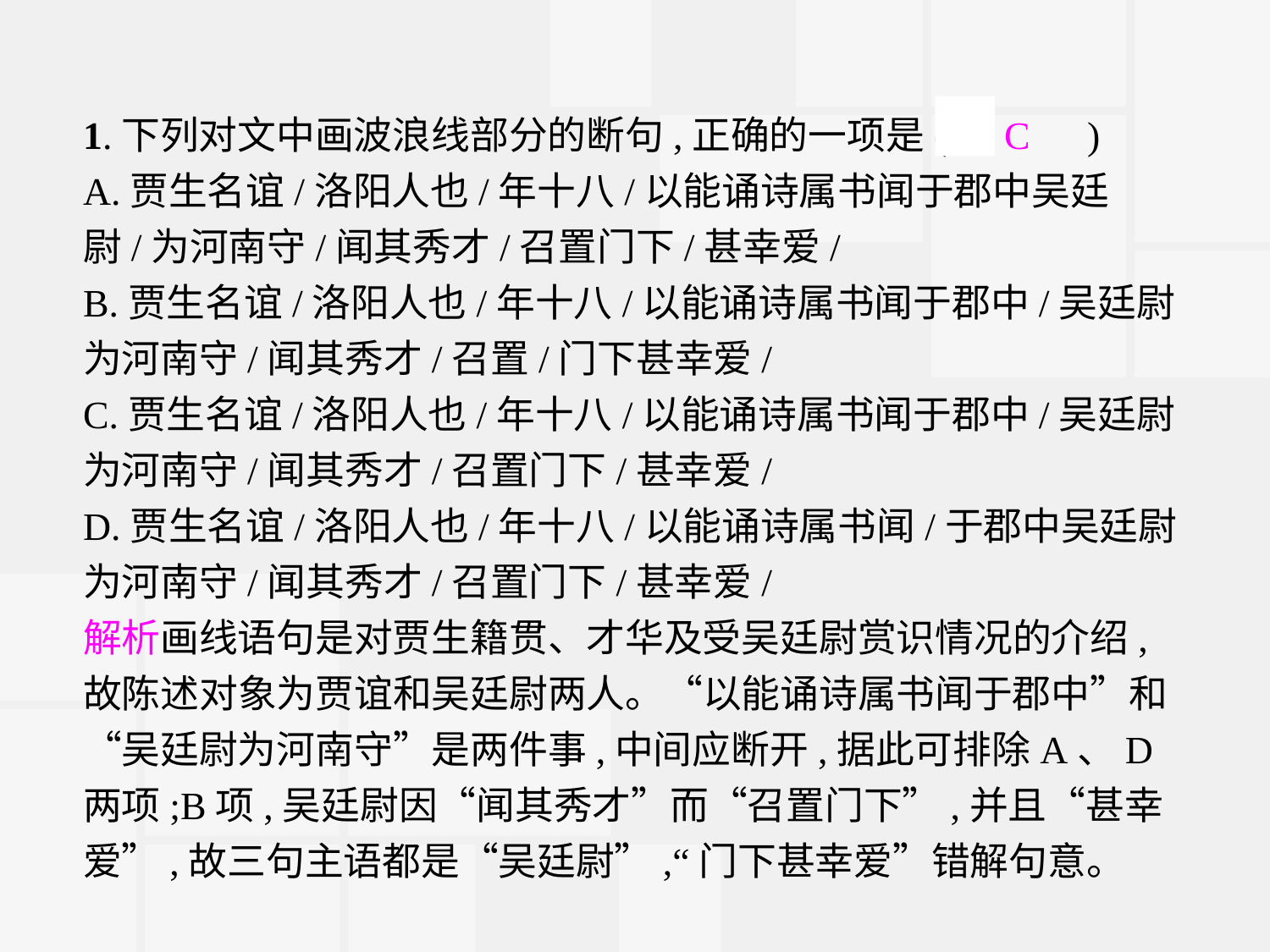

1.下列对文中画波浪线部分的断句,正确的一项是(　C　)
A.贾生名谊/洛阳人也/年十八/以能诵诗属书闻于郡中吴廷尉/为河南守/闻其秀才/召置门下/甚幸爱/
B.贾生名谊/洛阳人也/年十八/以能诵诗属书闻于郡中/吴廷尉为河南守/闻其秀才/召置/门下甚幸爱/
C.贾生名谊/洛阳人也/年十八/以能诵诗属书闻于郡中/吴廷尉为河南守/闻其秀才/召置门下/甚幸爱/
D.贾生名谊/洛阳人也/年十八/以能诵诗属书闻/于郡中吴廷尉为河南守/闻其秀才/召置门下/甚幸爱/
解析画线语句是对贾生籍贯、才华及受吴廷尉赏识情况的介绍,故陈述对象为贾谊和吴廷尉两人。“以能诵诗属书闻于郡中”和“吴廷尉为河南守”是两件事,中间应断开,据此可排除A、D两项;B项,吴廷尉因“闻其秀才”而“召置门下”,并且“甚幸爱”,故三句主语都是“吴廷尉”,“门下甚幸爱”错解句意。